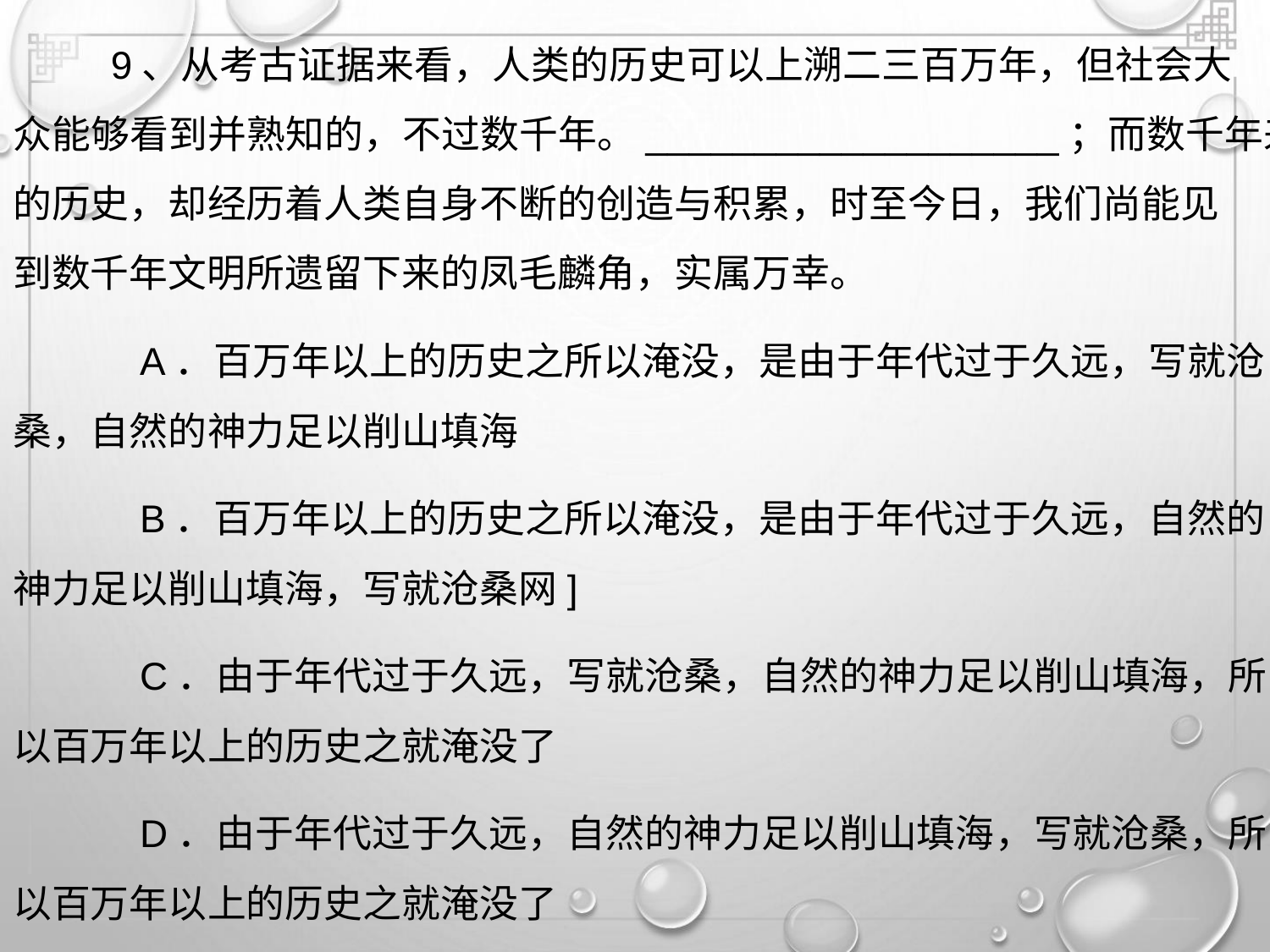

9、从考古证据来看，人类的历史可以上溯二三百万年，但社会大
众能够看到并熟知的，不过数千年。___________________；而数千年来
的历史，却经历着人类自身不断的创造与积累，时至今日，我们尚能见
到数千年文明所遗留下来的凤毛麟角，实属万幸。
A．百万年以上的历史之所以淹没，是由于年代过于久远，写就沧
桑，自然的神力足以削山填海
B．百万年以上的历史之所以淹没，是由于年代过于久远，自然的
神力足以削山填海，写就沧桑网]
C．由于年代过于久远，写就沧桑，自然的神力足以削山填海，所
以百万年以上的历史之就淹没了
D．由于年代过于久远，自然的神力足以削山填海，写就沧桑，所
以百万年以上的历史之就淹没了